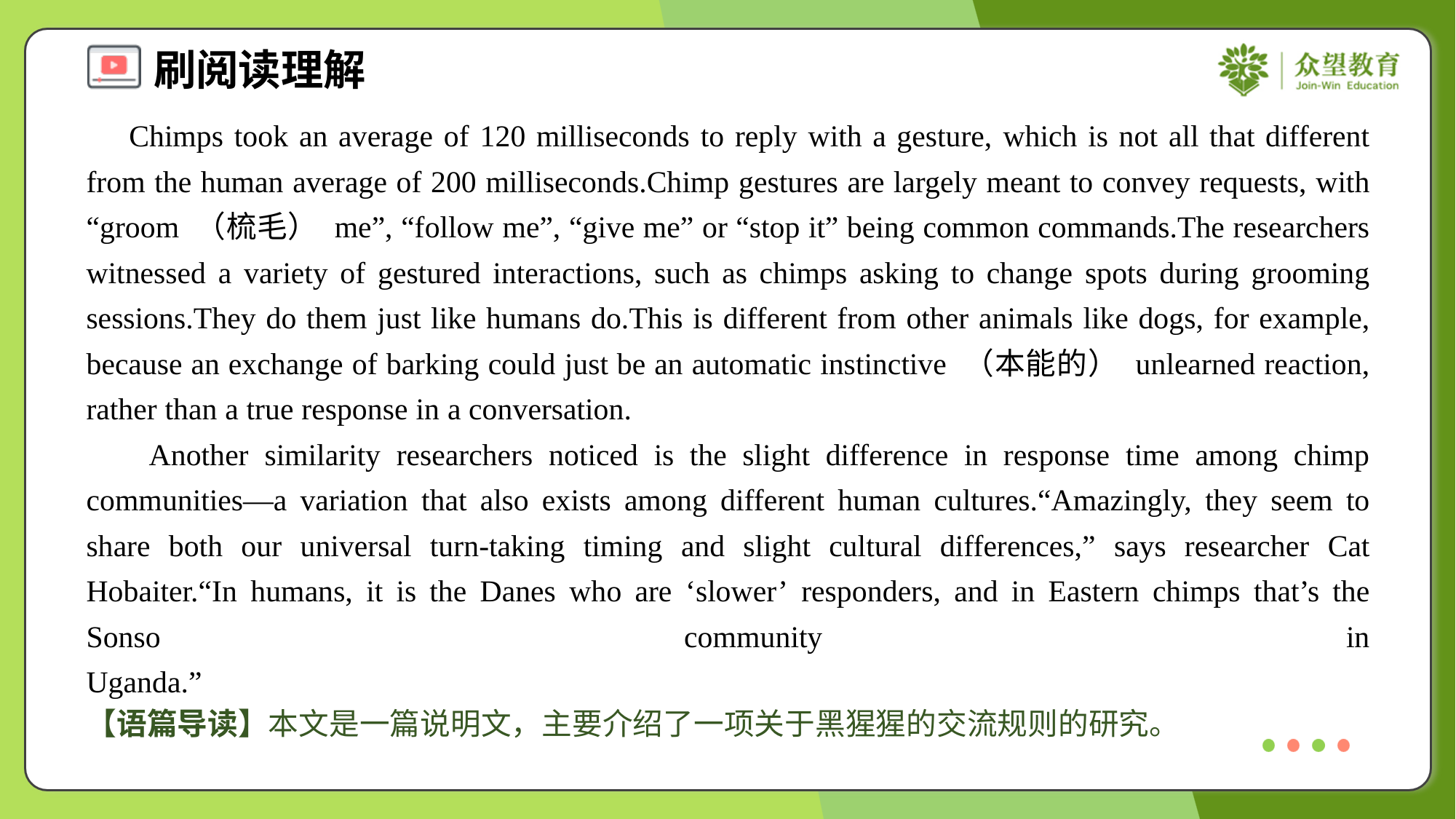

Chimps took an average of 120 milliseconds to reply with a gesture, which is not all that different from the human average of 200 milliseconds.Chimp gestures are largely meant to convey requests, with “groom （梳毛） me”, “follow me”, “give me” or “stop it” being common commands.The researchers witnessed a variety of gestured interactions, such as chimps asking to change spots during grooming sessions.They do them just like humans do.This is different from other animals like dogs, for example, because an exchange of barking could just be an automatic instinctive （本能的） unlearned reaction, rather than a true response in a conversation.
    Another similarity researchers noticed is the slight difference in response time among chimp communities—a variation that also exists among different human cultures.“Amazingly, they seem to share both our universal turn-taking timing and slight cultural differences,” says researcher Cat Hobaiter.“In humans, it is the Danes who are ‘slower’ responders, and in Eastern chimps that’s the Sonso community in Uganda.”#1.4
【语篇导读】本文是一篇说明文，主要介绍了一项关于黑猩猩的交流规则的研究。